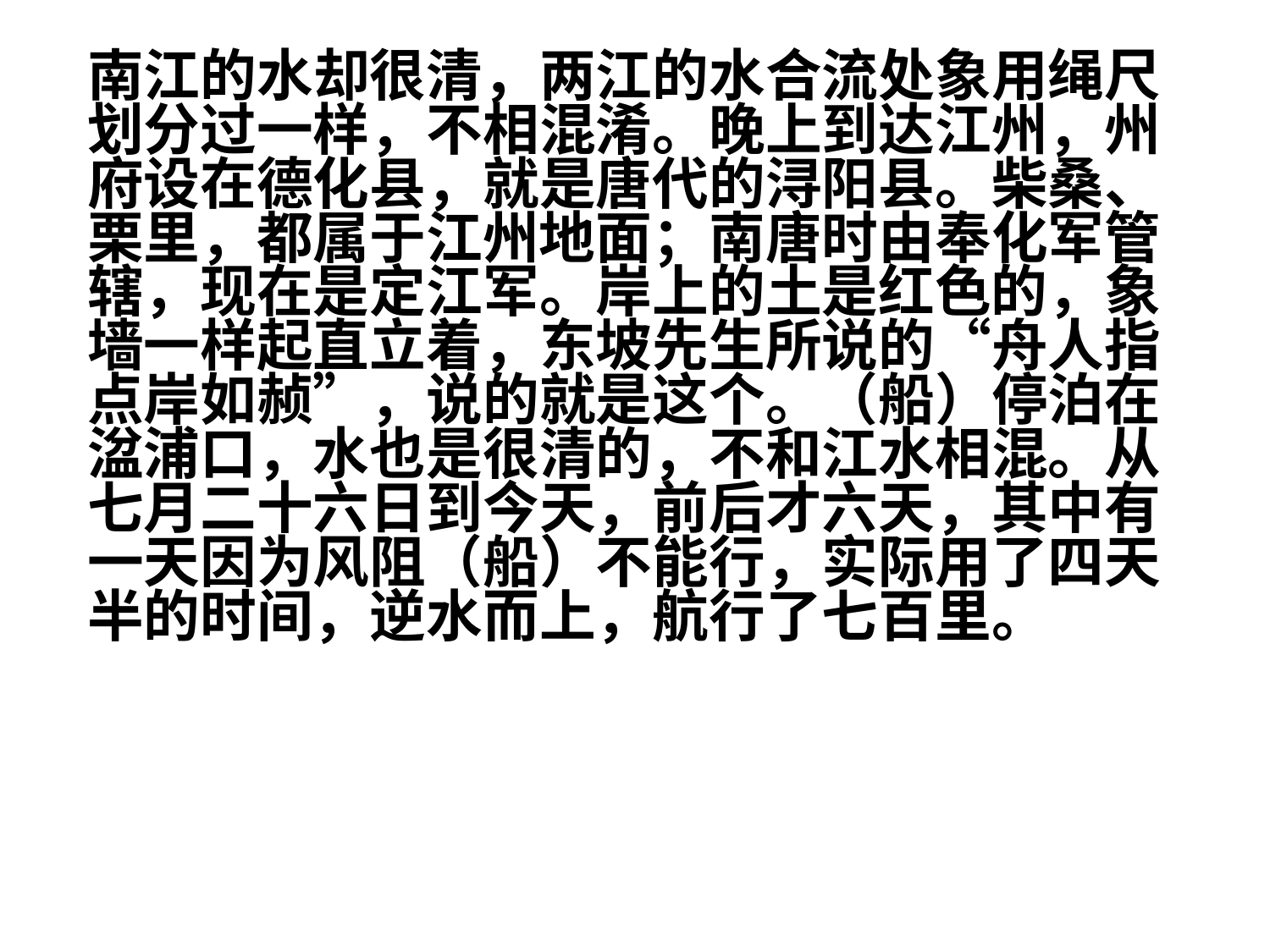

南江的水却很清，两江的水合流处象用绳尺划分过一样，不相混淆。晚上到达江州，州府设在德化县，就是唐代的浔阳县。柴桑、栗里，都属于江州地面；南唐时由奉化军管辖，现在是定江军。岸上的土是红色的，象墙一样起直立着，东坡先生所说的“舟人指点岸如赪”，说的就是这个。（船）停泊在湓浦口，水也是很清的，不和江水相混。从七月二十六日到今天，前后才六天，其中有一天因为风阻（船）不能行，实际用了四天半的时间，逆水而上，航行了七百里。